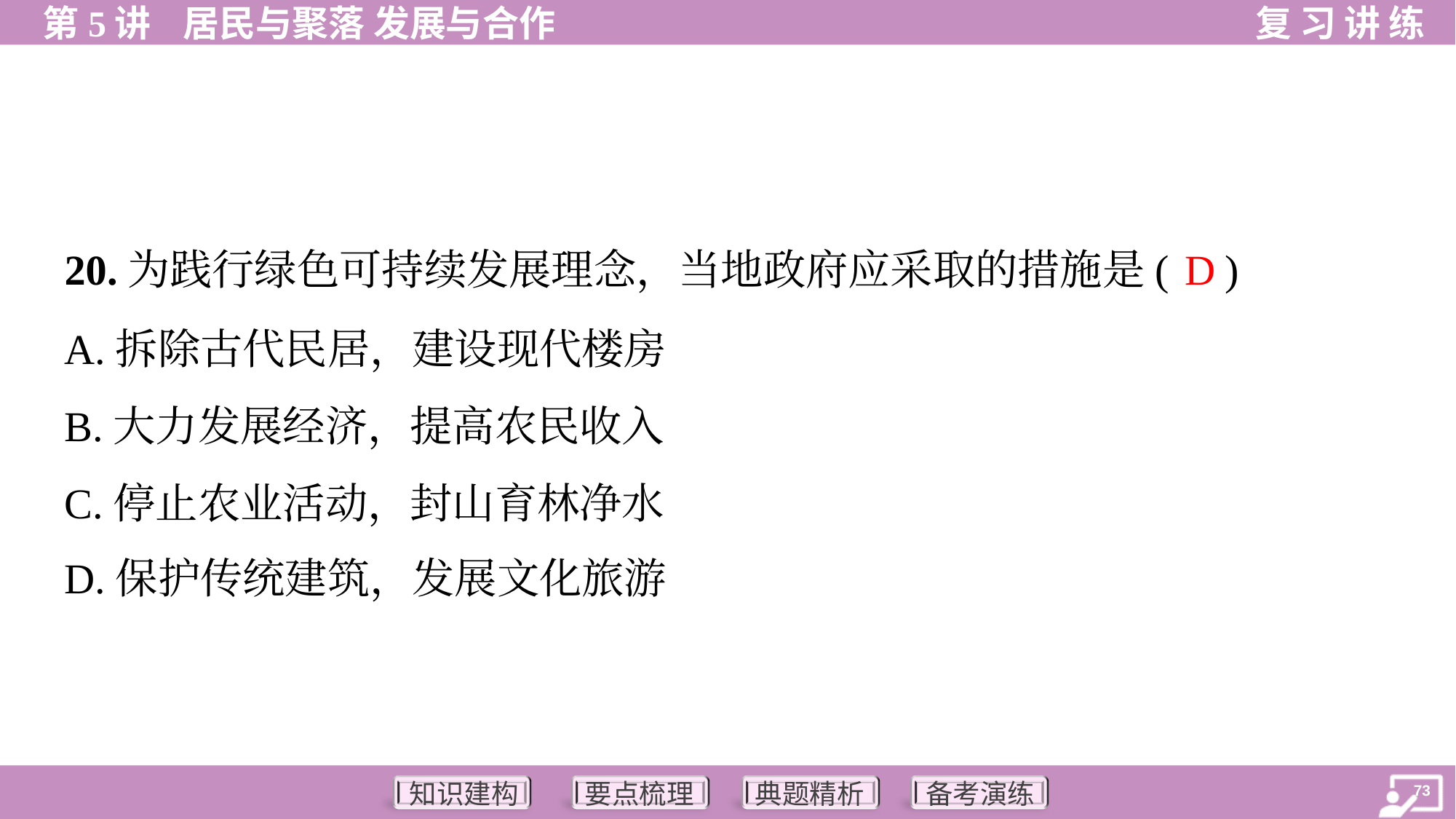

D
20.为践行绿色可持续发展理念，当地政府应采取的措施是(     )
A.拆除古代民居，建设现代楼房
B.大力发展经济，提高农民收入
C.停止农业活动，封山育林净水
D.保护传统建筑，发展文化旅游